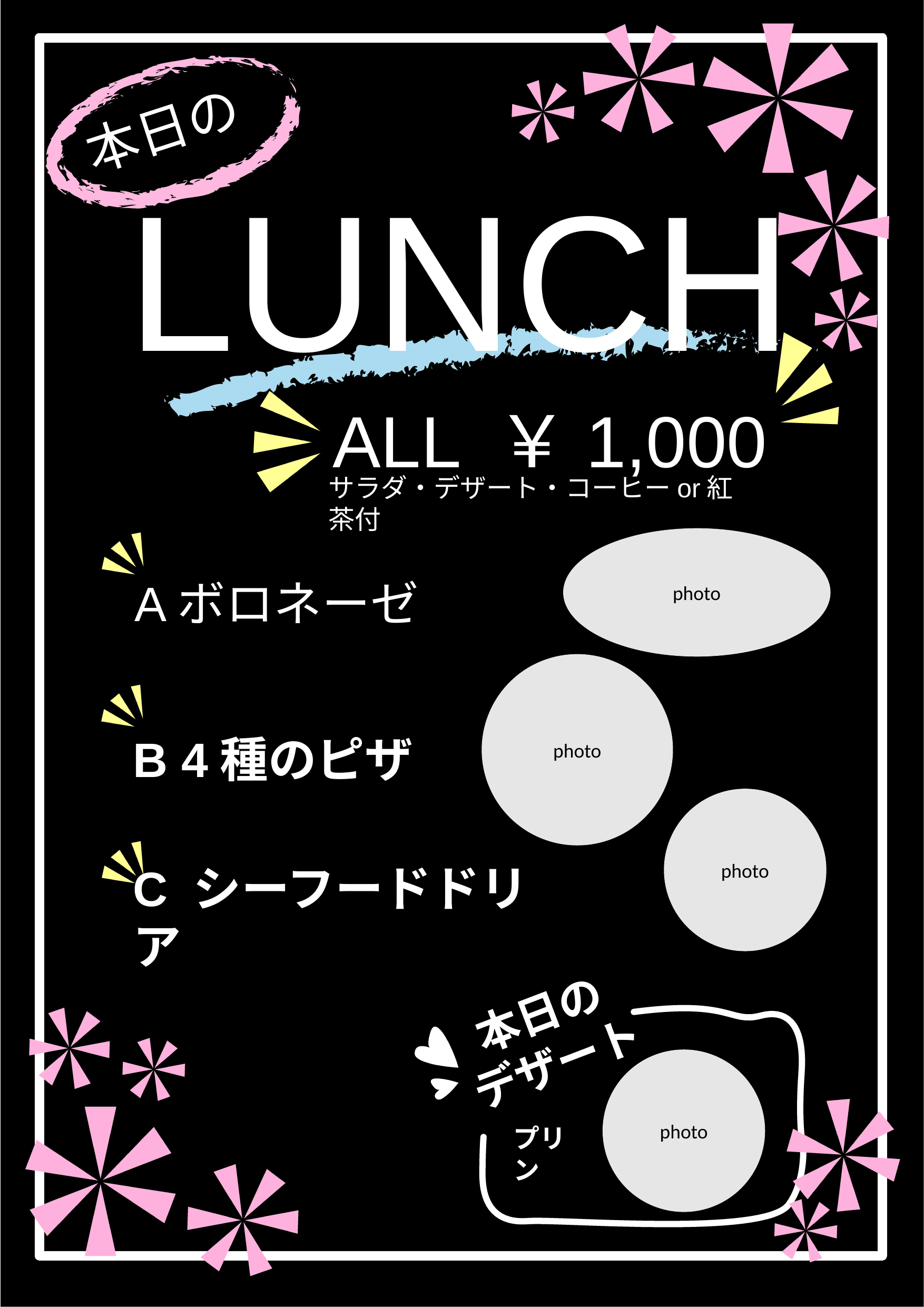

本日の
LUNCH
ALL ￥1,000
サラダ・デザート・コーヒーor紅茶付
photo
A ボロネーゼ
photo
B 4種のピザ
photo
C シーフードドリア
本日の
デザート
photo
プリン